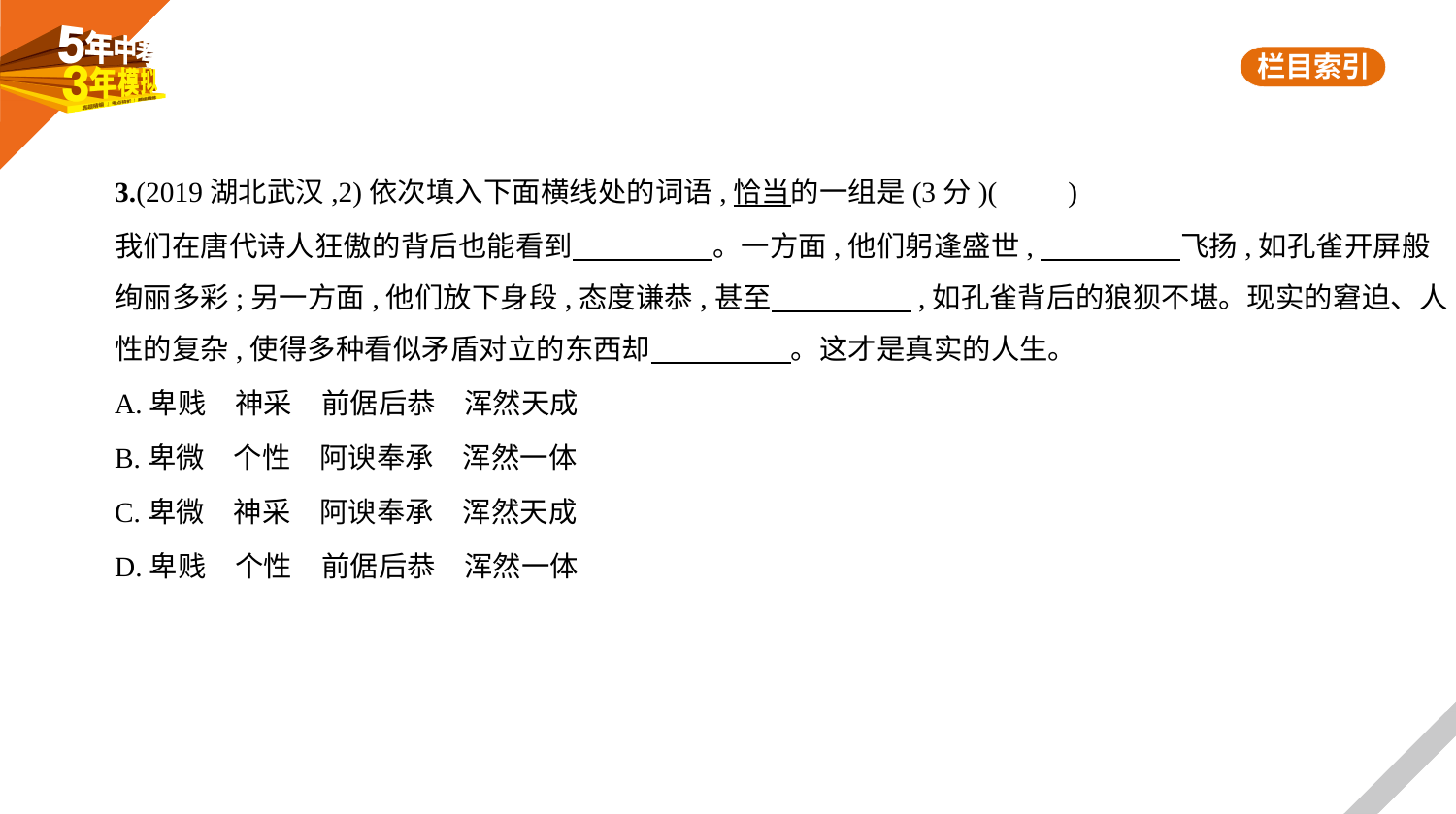

3.(2019湖北武汉,2)依次填入下面横线处的词语,恰当的一组是(3分)(　　)
我们在唐代诗人狂傲的背后也能看到　　　　    。一方面,他们躬逢盛世,　　　　    飞扬,如孔雀开屏般
绚丽多彩;另一方面,他们放下身段,态度谦恭,甚至　　　　    ,如孔雀背后的狼狈不堪。现实的窘迫、人
性的复杂,使得多种看似矛盾对立的东西却　　　　    。这才是真实的人生。
A.卑贱　神采　前倨后恭　浑然天成
B.卑微　个性　阿谀奉承　浑然一体
C.卑微　神采　阿谀奉承　浑然天成
D.卑贱　个性　前倨后恭　浑然一体